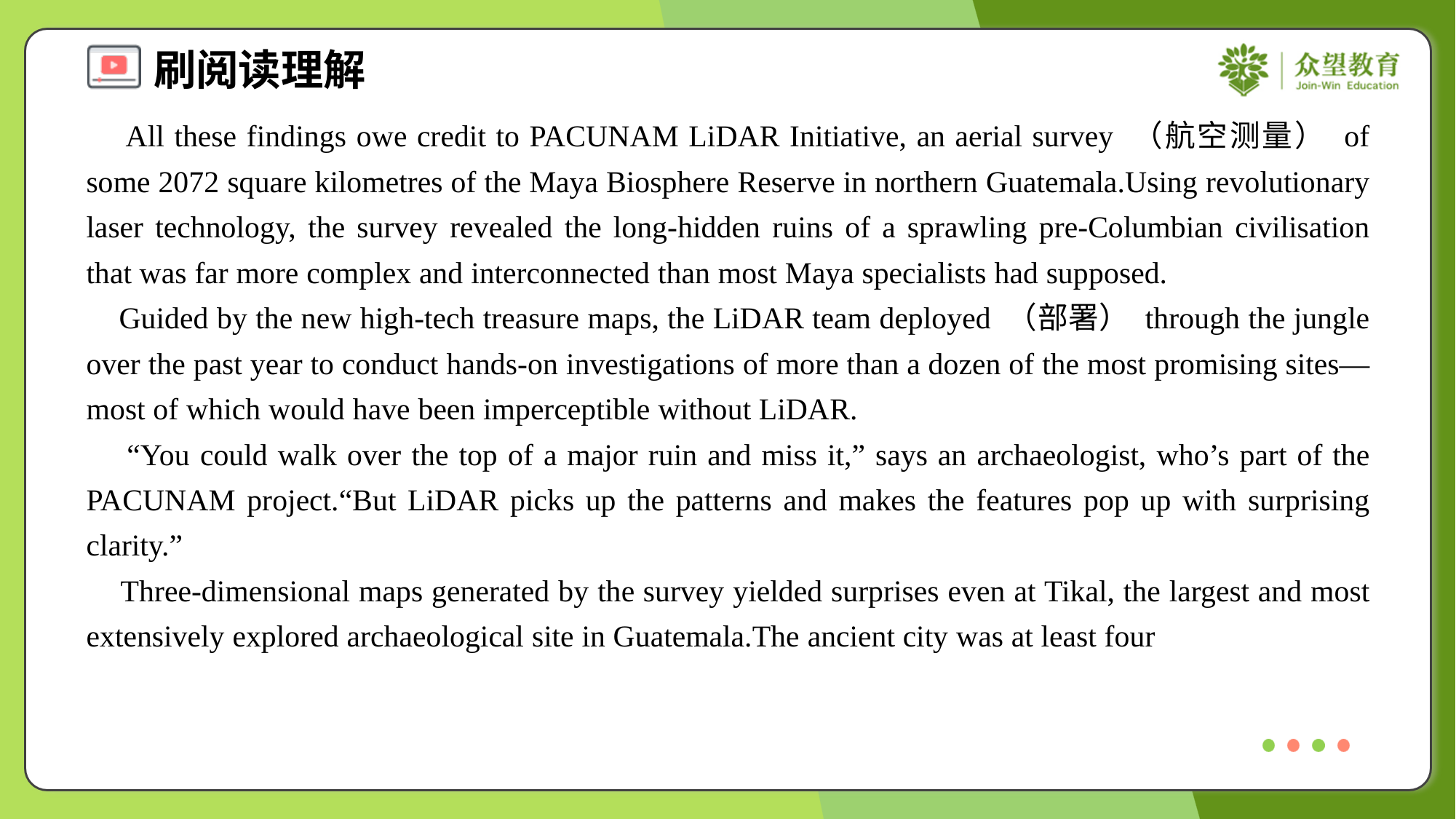

All these findings owe credit to PACUNAM LiDAR Initiative, an aerial survey （航空测量） of some 2072 square kilometres of the Maya Biosphere Reserve in northern Guatemala.Using revolutionary laser technology, the survey revealed the long-hidden ruins of a sprawling pre-Columbian civilisation that was far more complex and interconnected than most Maya specialists had supposed.
    Guided by the new high-tech treasure maps, the LiDAR team deployed （部署） through the jungle over the past year to conduct hands-on investigations of more than a dozen of the most promising sites—most of which would have been imperceptible without LiDAR.
    “You could walk over the top of a major ruin and miss it,” says an archaeologist, who’s part of the PACUNAM project.“But LiDAR picks up the patterns and makes the features pop up with surprising clarity.”
    Three-dimensional maps generated by the survey yielded surprises even at Tikal, the largest and most extensively explored archaeological site in Guatemala.The ancient city was at least four